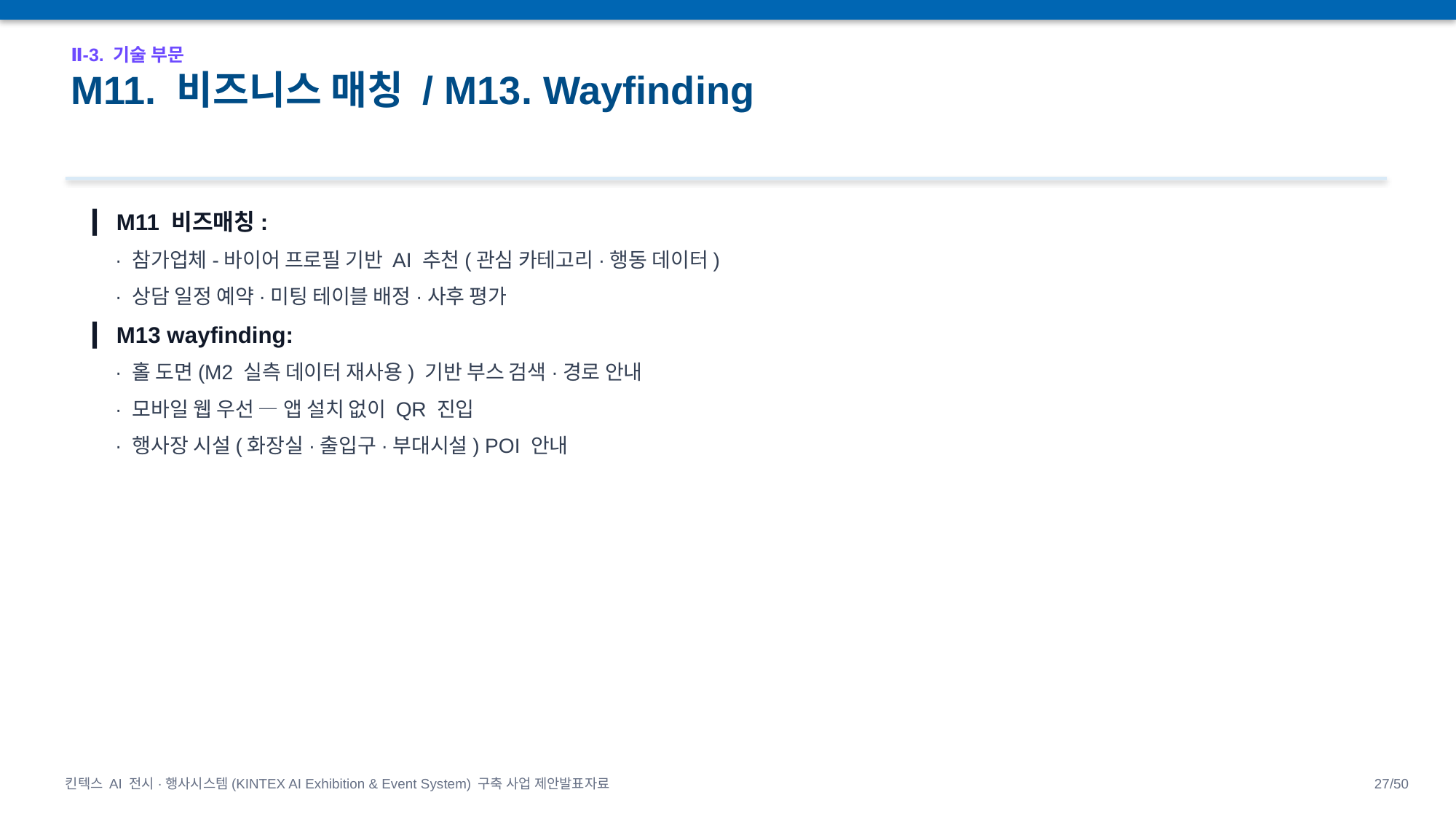

Ⅱ-3. 기술 부문
M11. 비즈니스 매칭 / M13. Wayfinding

▎ M11 비즈매칭:
    · 참가업체-바이어 프로필 기반 AI 추천(관심 카테고리·행동 데이터)
    · 상담 일정 예약·미팅 테이블 배정·사후 평가
▎ M13 wayfinding:
    · 홀 도면(M2 실측 데이터 재사용) 기반 부스 검색·경로 안내
    · 모바일 웹 우선 — 앱 설치 없이 QR 진입
    · 행사장 시설(화장실·출입구·부대시설) POI 안내
킨텍스 AI 전시·행사시스템(KINTEX AI Exhibition & Event System) 구축 사업 제안발표자료
27/50